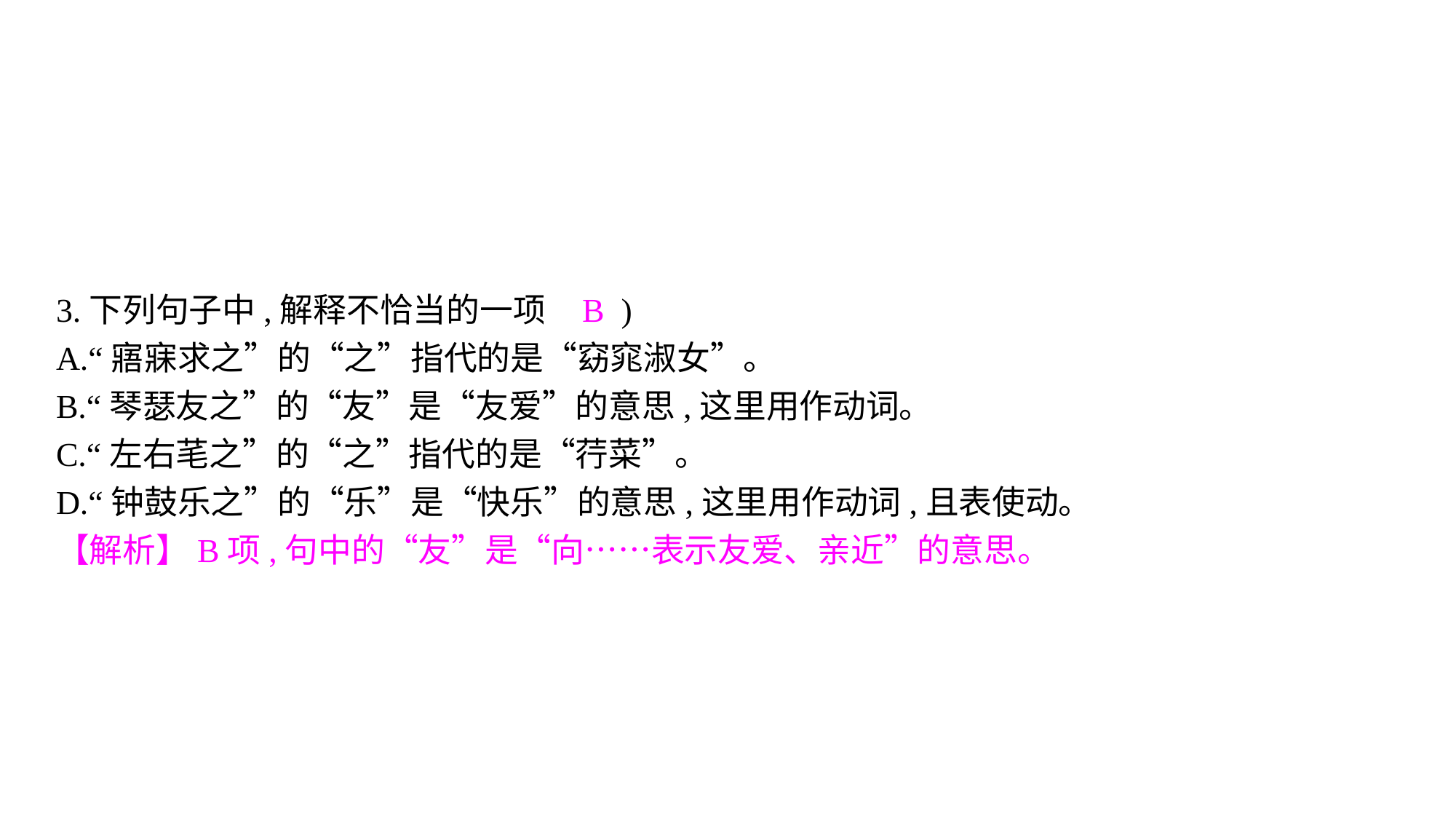

3.下列句子中,解释不恰当的一项(  B  )
A.“寤寐求之”的“之”指代的是“窈窕淑女”。
B.“琴瑟友之”的“友”是“友爱”的意思,这里用作动词。
C.“左右芼之”的“之”指代的是“荇菜”。
D.“钟鼓乐之”的“乐”是“快乐”的意思,这里用作动词,且表使动。
【解析】B项,句中的“友”是“向……表示友爱、亲近”的意思。